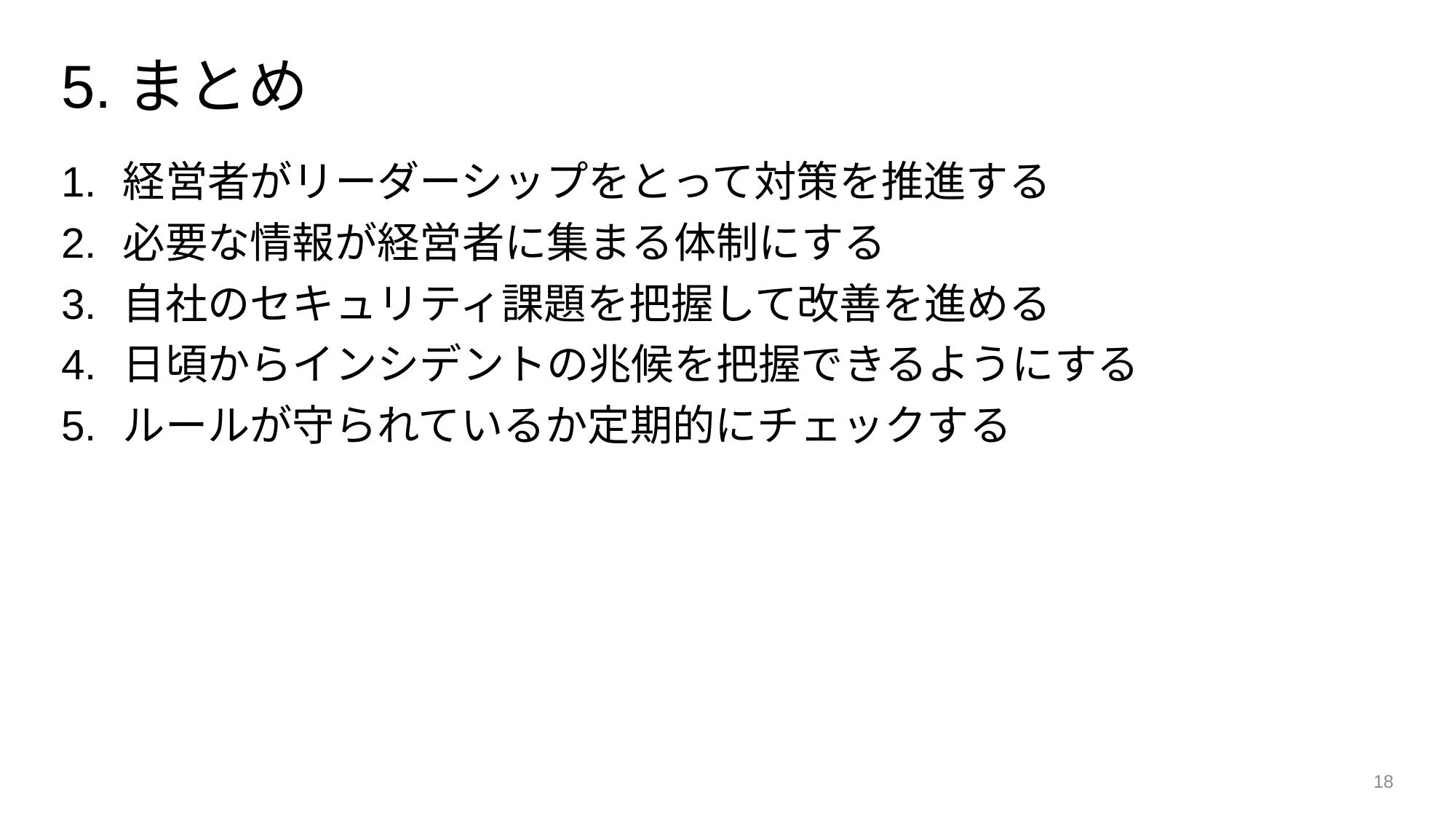

# 5.まとめ
経営者がリーダーシップをとって対策を推進する
必要な情報が経営者に集まる体制にする
自社のセキュリティ課題を把握して改善を進める
日頃からインシデントの兆候を把握できるようにする
ルールが守られているか定期的にチェックする

18